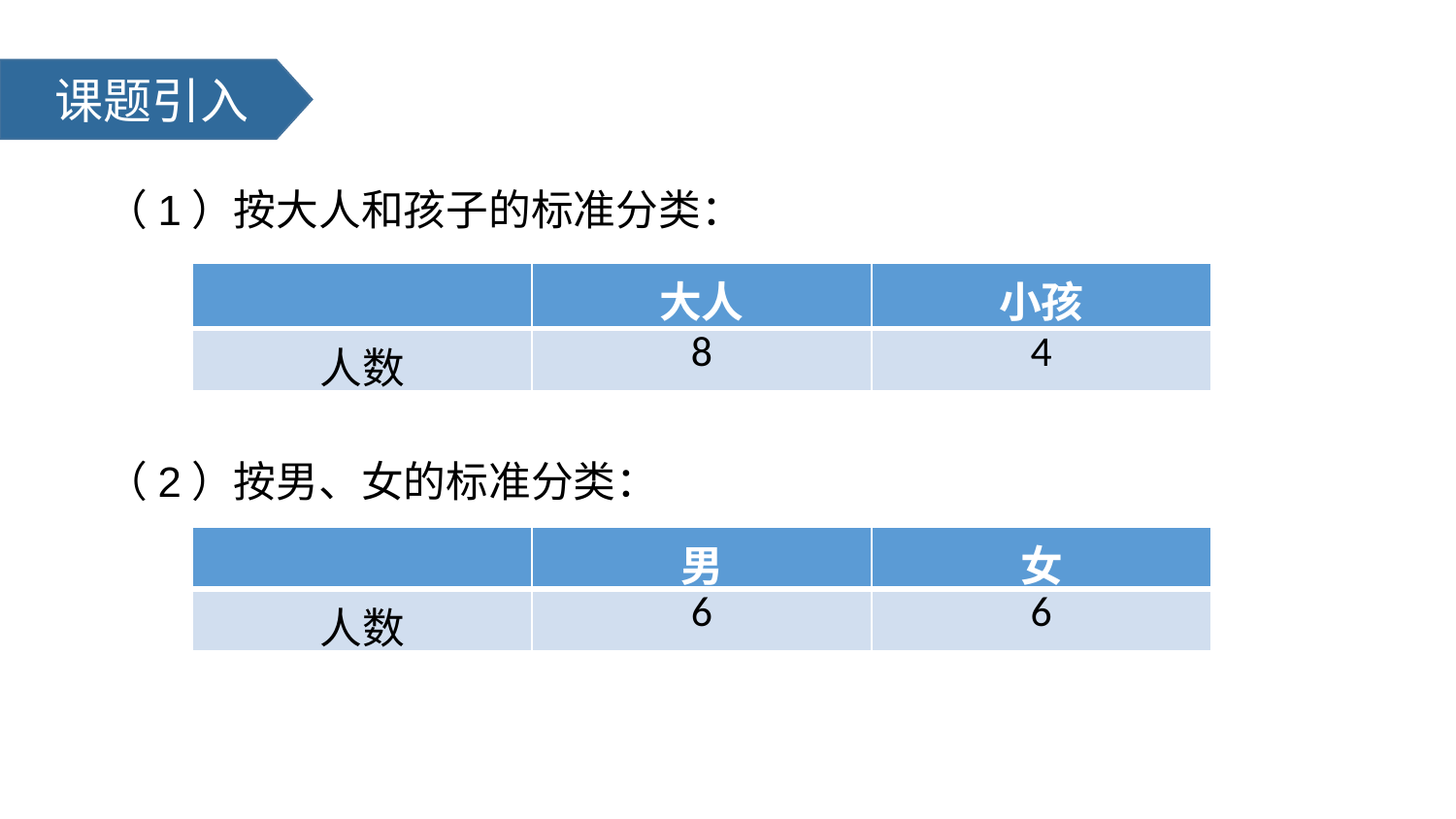

课题引入
（1）按大人和孩子的标准分类：
|  | 大人 | 小孩 |
| --- | --- | --- |
| 人数 | 8 | 4 |
（2）按男、女的标准分类：
|  | 男 | 女 |
| --- | --- | --- |
| 人数 | 6 | 6 |